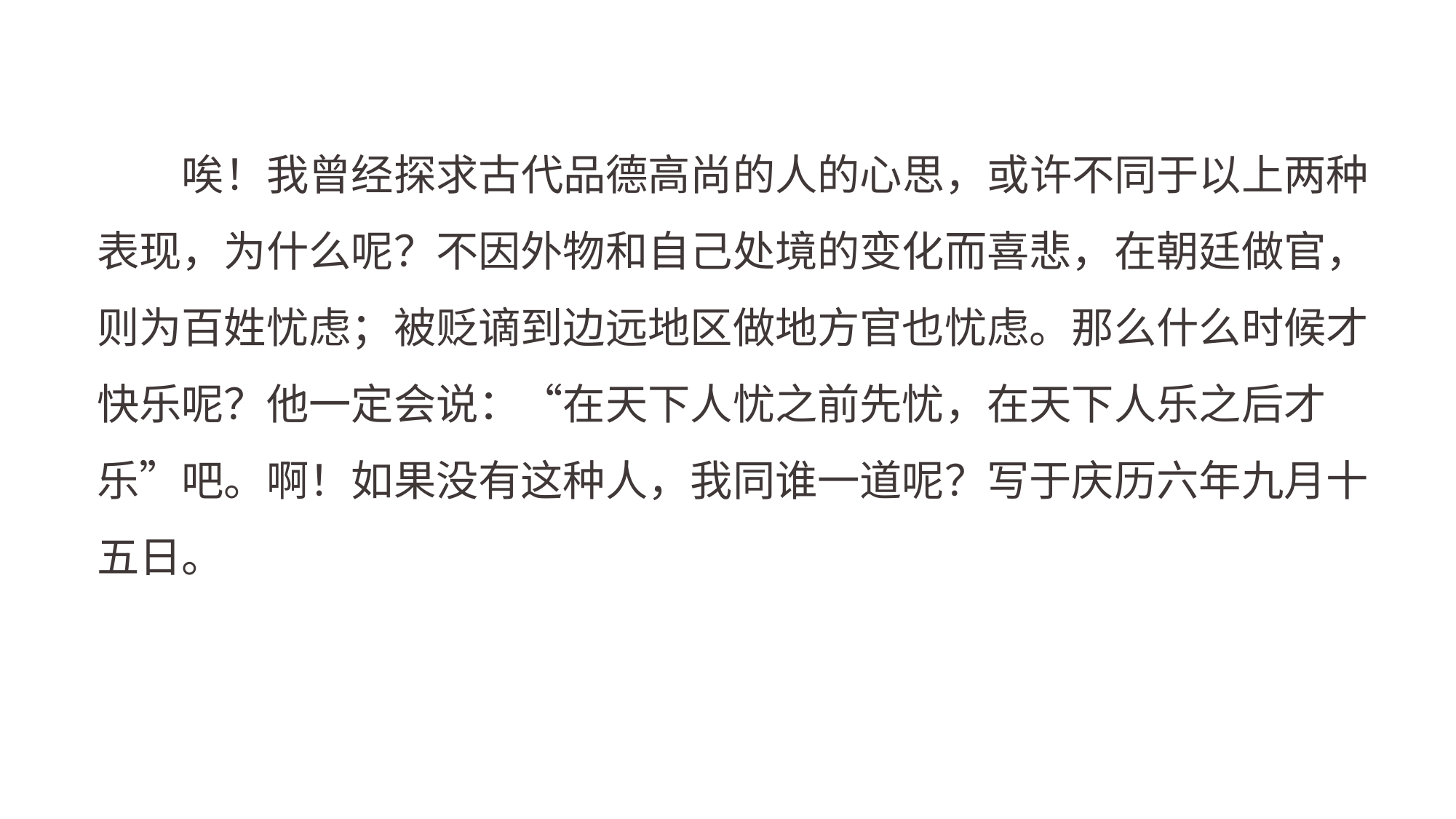

唉！我曾经探求古代品德高尚的人的心思，或许不同于以上两种表现，为什么呢？不因外物和自己处境的变化而喜悲，在朝廷做官，则为百姓忧虑；被贬谪到边远地区做地方官也忧虑。那么什么时候才快乐呢？他一定会说：“在天下人忧之前先忧，在天下人乐之后才乐”吧。啊！如果没有这种人，我同谁一道呢？写于庆历六年九月十五日。